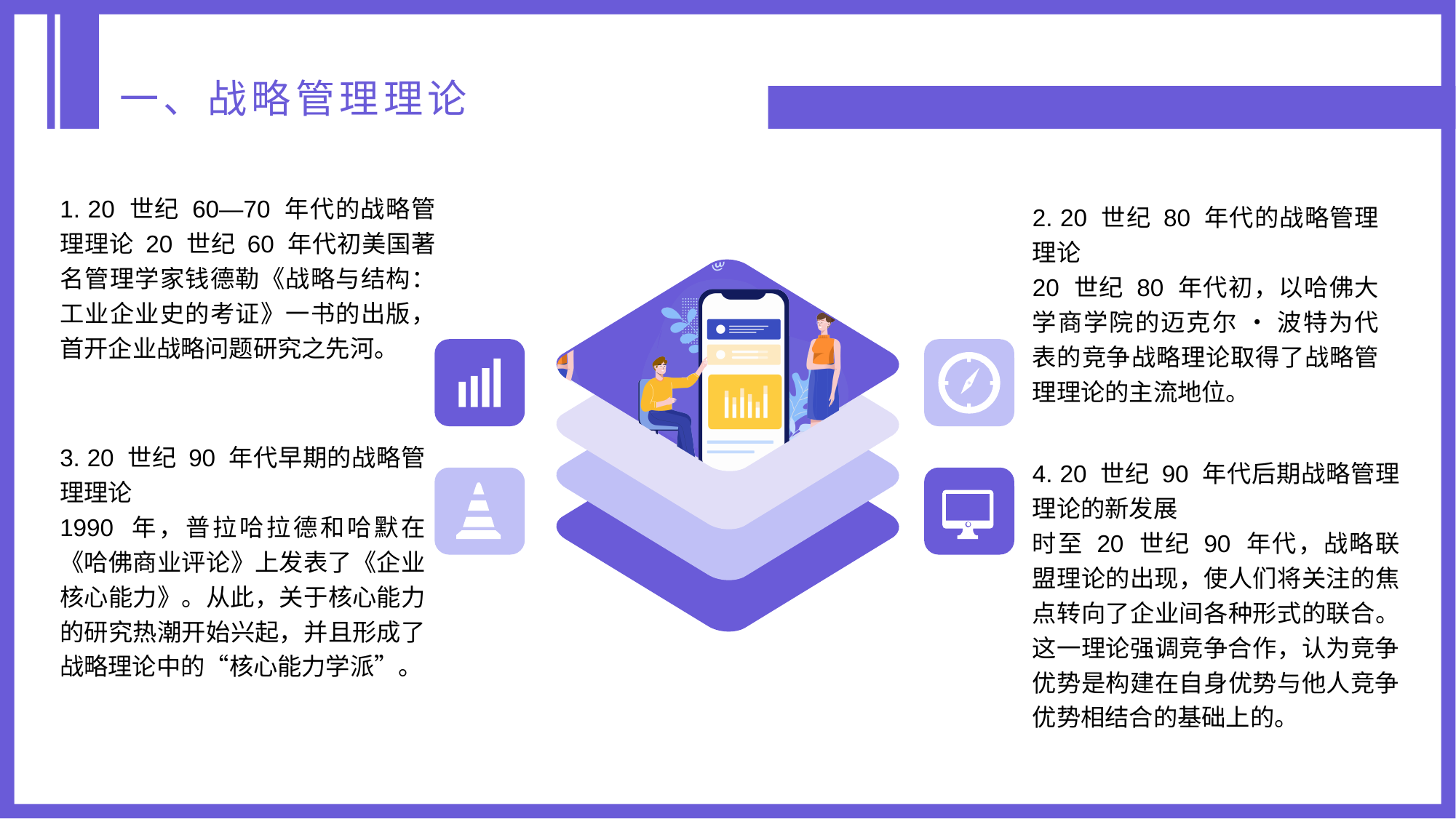

一、战略管理理论
1. 20 世纪 60—70 年代的战略管理理论 20 世纪 60 年代初美国著名管理学家钱德勒《战略与结构：工业企业史的考证》一书的出版，首开企业战略问题研究之先河。
2. 20 世纪 80 年代的战略管理理论
20 世纪 80 年代初，以哈佛大学商学院的迈克尔 • 波特为代表的竞争战略理论取得了战略管理理论的主流地位。

3. 20 世纪 90 年代早期的战略管理理论
1990 年，普拉哈拉德和哈默在《哈佛商业评论》上发表了《企业核心能力》。从此，关于核心能力的研究热潮开始兴起，并且形成了战略理论中的“核心能力学派”。
4. 20 世纪 90 年代后期战略管理理论的新发展
时至 20 世纪 90 年代，战略联盟理论的出现，使人们将关注的焦点转向了企业间各种形式的联合。这一理论强调竞争合作，认为竞争优势是构建在自身优势与他人竞争优势相结合的基础上的。